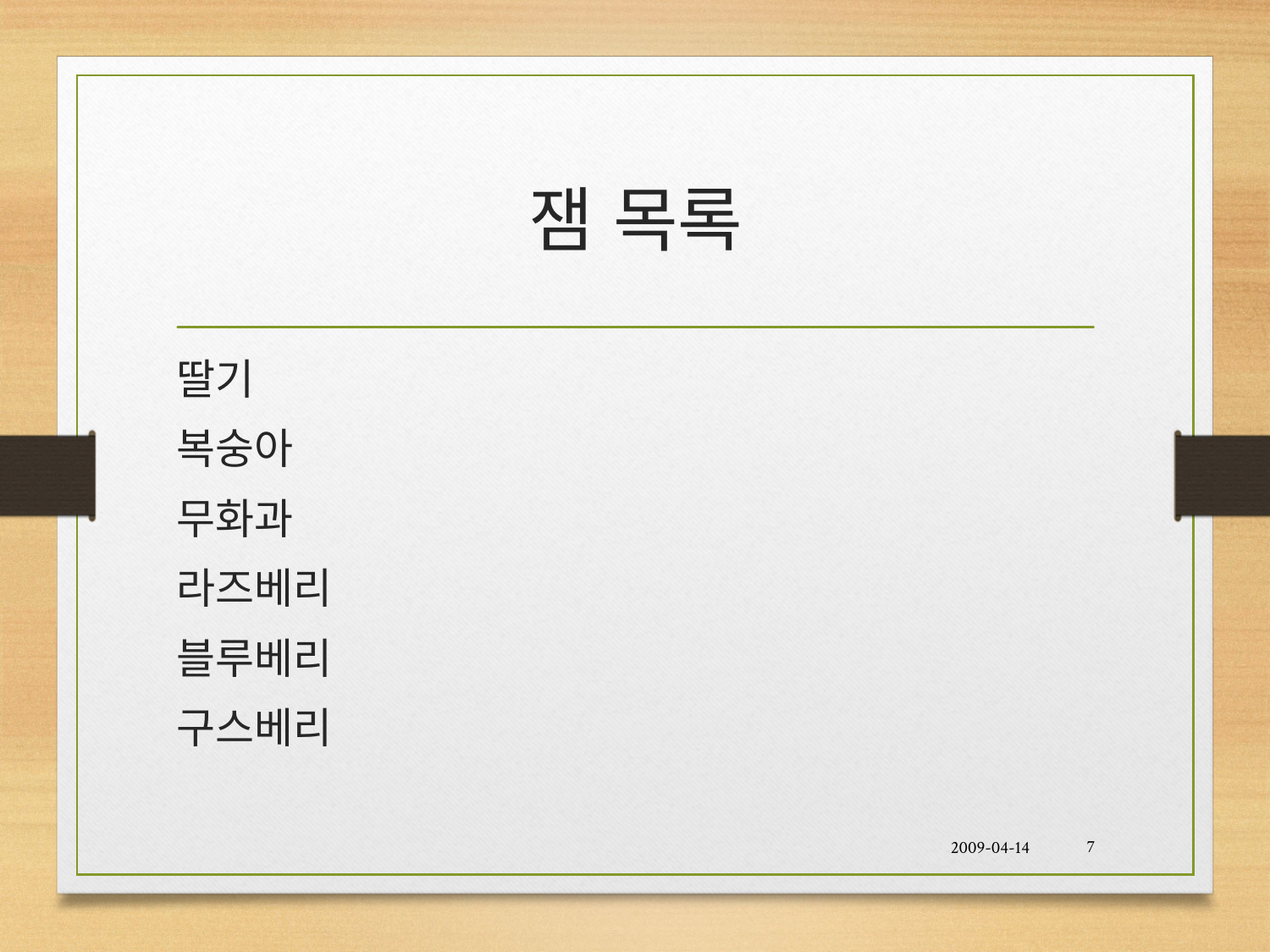

# 잼 목록
딸기
복숭아
무화과
라즈베리
블루베리
구스베리
2009-04-14
7